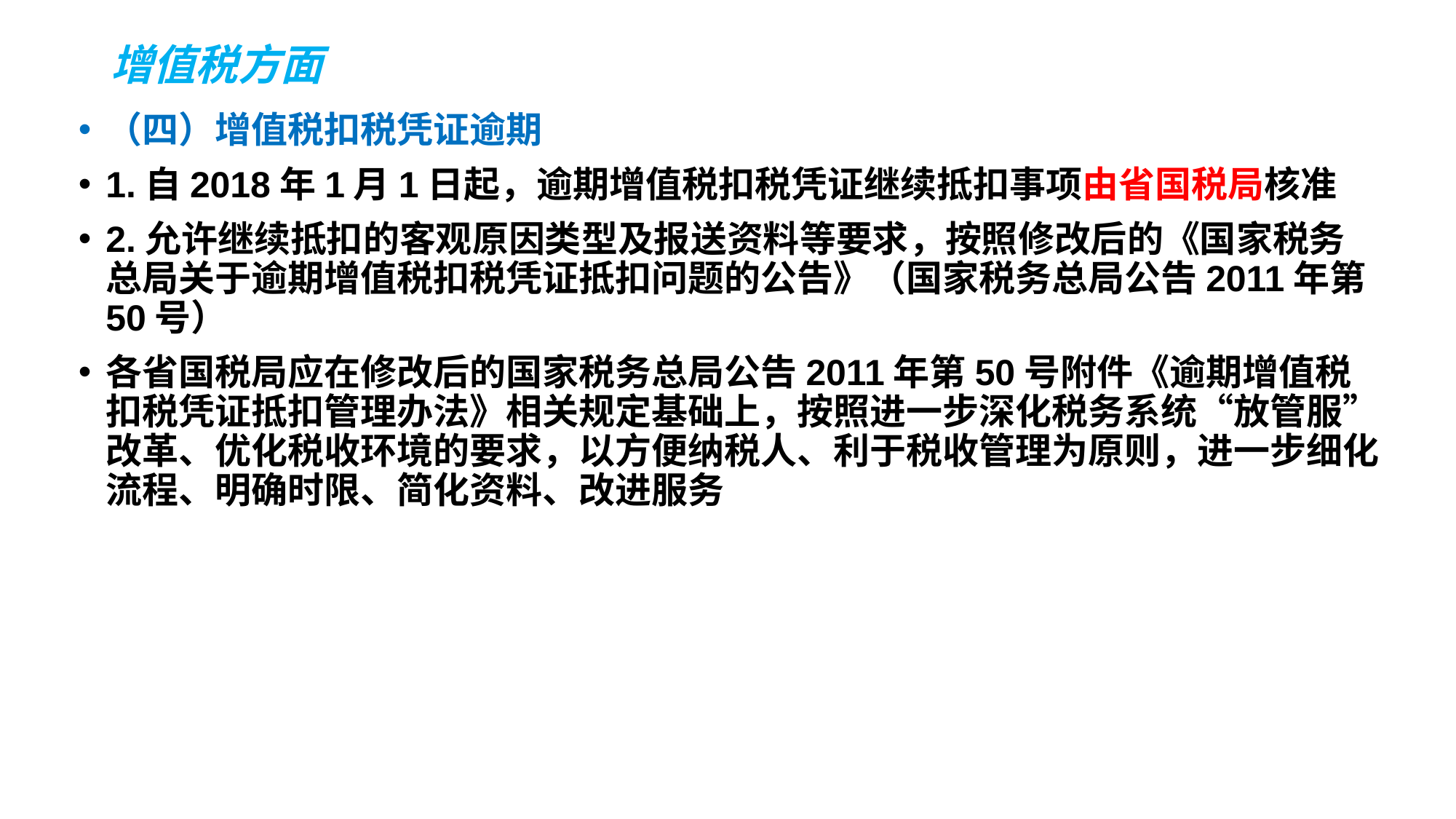

# 增值税方面
（四）增值税扣税凭证逾期
1.自2018年1月1日起，逾期增值税扣税凭证继续抵扣事项由省国税局核准
2.允许继续抵扣的客观原因类型及报送资料等要求，按照修改后的《国家税务总局关于逾期增值税扣税凭证抵扣问题的公告》（国家税务总局公告2011年第50号）
各省国税局应在修改后的国家税务总局公告2011年第50号附件《逾期增值税扣税凭证抵扣管理办法》相关规定基础上，按照进一步深化税务系统“放管服”改革、优化税收环境的要求，以方便纳税人、利于税收管理为原则，进一步细化流程、明确时限、简化资料、改进服务